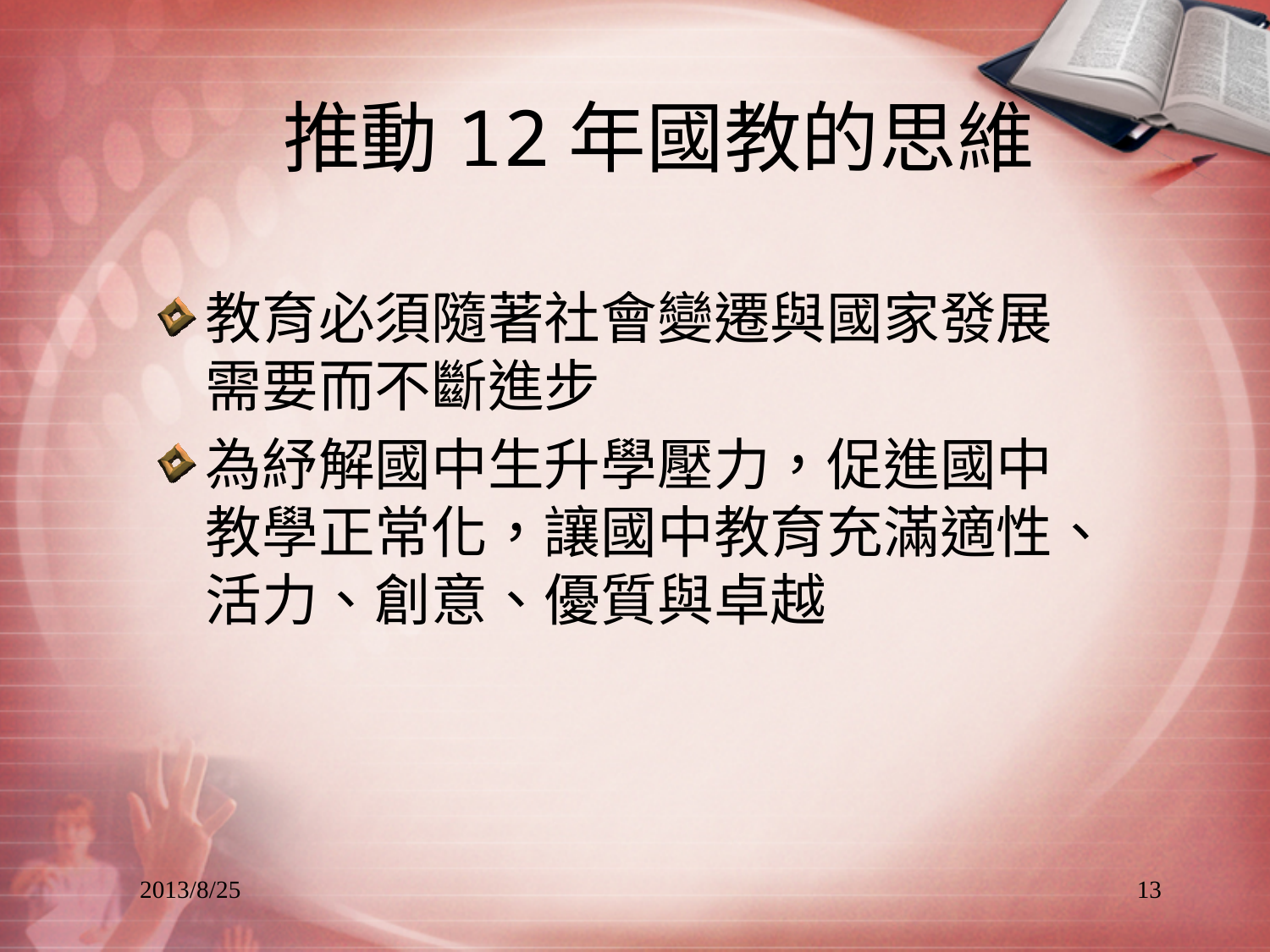

# 推動12年國教的思維
教育必須隨著社會變遷與國家發展需要而不斷進步
為紓解國中生升學壓力，促進國中教學正常化，讓國中教育充滿適性、活力、創意、優質與卓越

2013/8/25
13